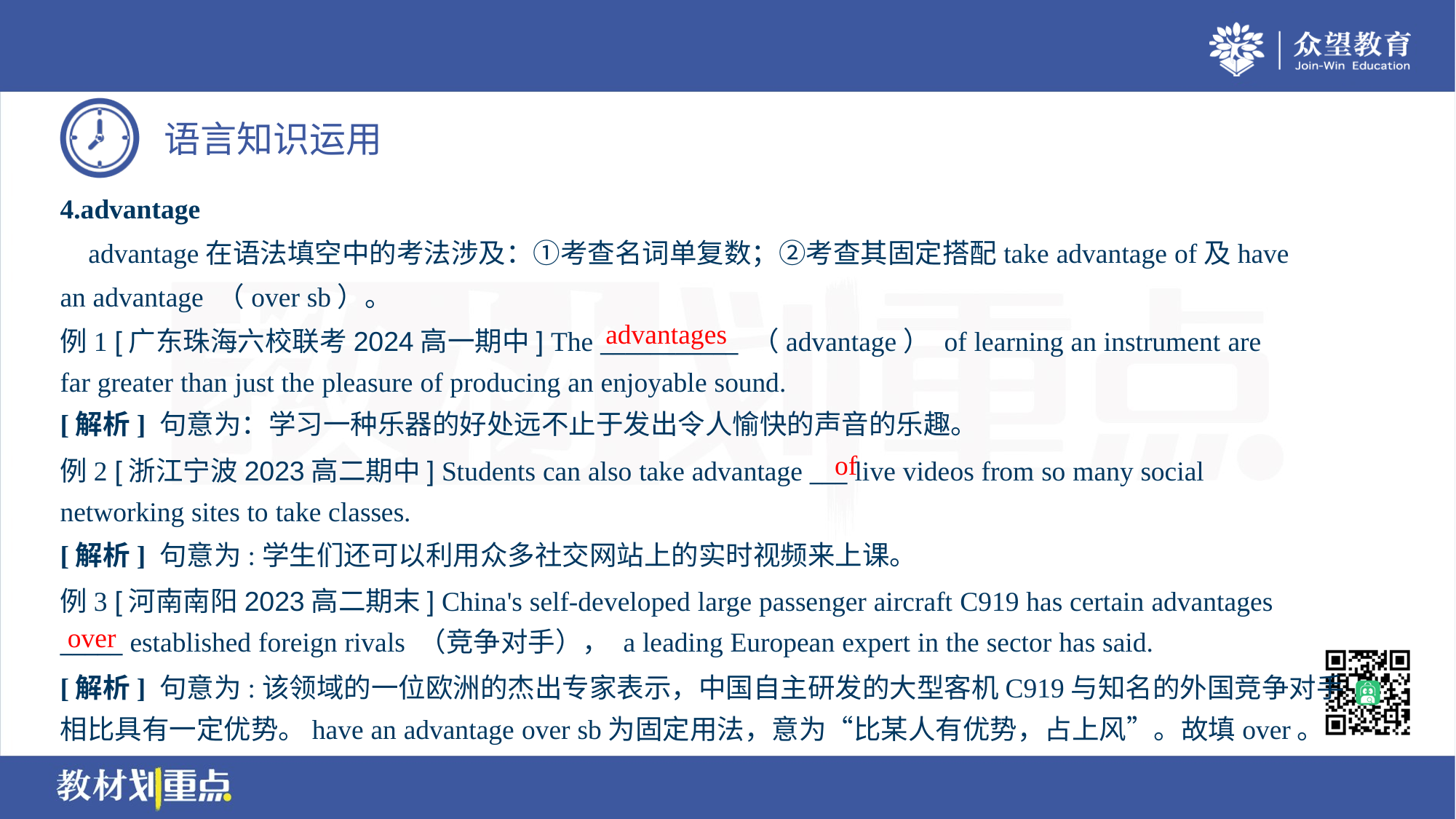

4.advantage
    advantage在语法填空中的考法涉及：①考查名词单复数；②考查其固定搭配take advantage of及have
an advantage （over sb）。
例1 [广东珠海六校联考2024高一期中] The ___________ （advantage） of learning an instrument are
far greater than just the pleasure of producing an enjoyable sound.
advantages
[解析] 句意为：学习一种乐器的好处远不止于发出令人愉快的声音的乐趣。
of
例2 [浙江宁波2023高二期中] Students can also take advantage ___ live videos from so many social
networking sites to take classes.
[解析] 句意为:学生们还可以利用众多社交网站上的实时视频来上课。
例3 [河南南阳2023高二期末] China's self-developed large passenger aircraft C919 has certain advantages
_____ established foreign rivals （竞争对手）， a leading European expert in the sector has said.
over
[解析] 句意为:该领域的一位欧洲的杰出专家表示，中国自主研发的大型客机C919与知名的外国竞争对手
相比具有一定优势。have an advantage over sb为固定用法，意为“比某人有优势，占上风”。故填over。